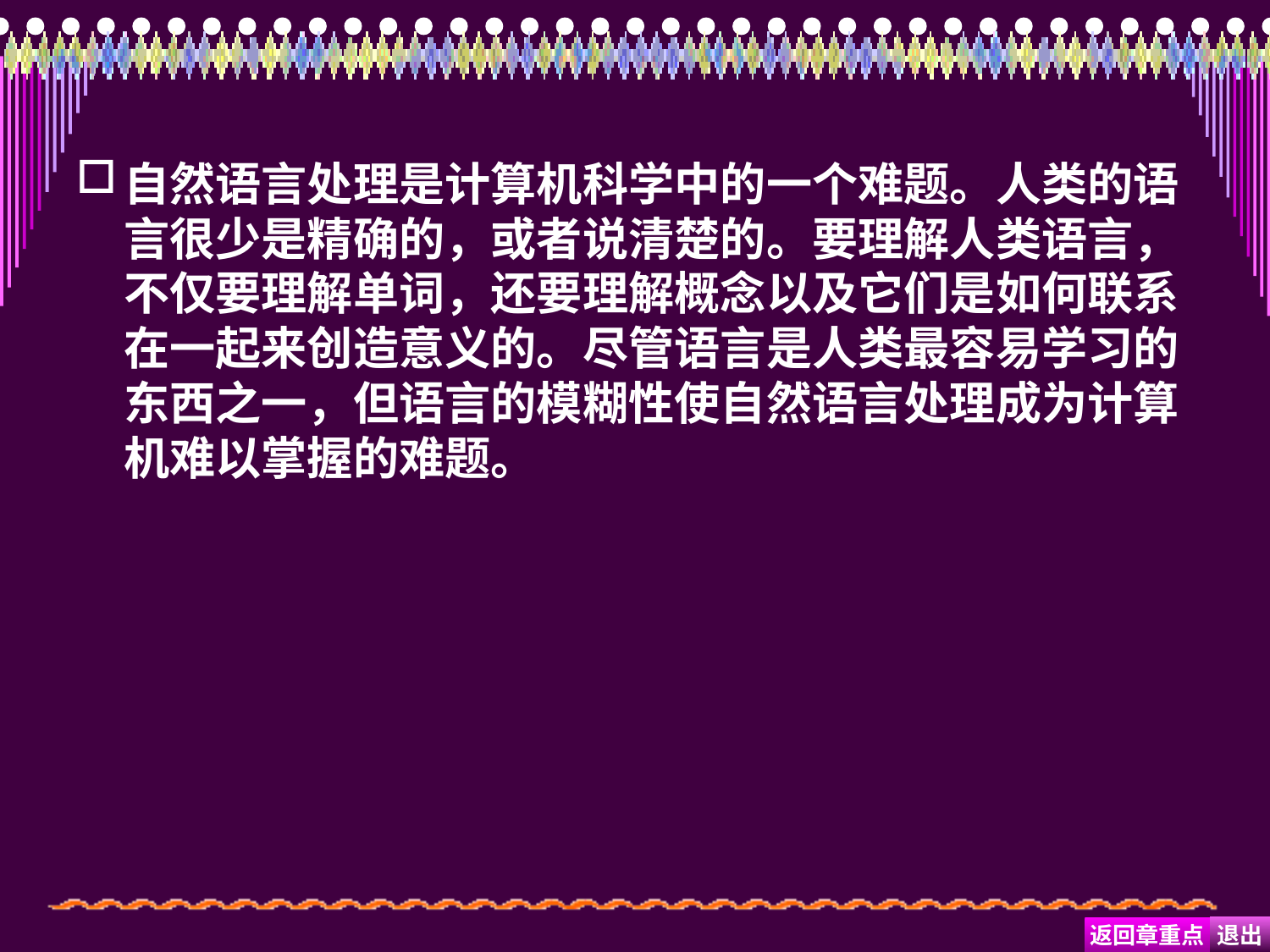

#
自然语言处理是计算机科学中的一个难题。人类的语言很少是精确的，或者说清楚的。要理解人类语言，不仅要理解单词，还要理解概念以及它们是如何联系在一起来创造意义的。尽管语言是人类最容易学习的东西之一，但语言的模糊性使自然语言处理成为计算机难以掌握的难题。